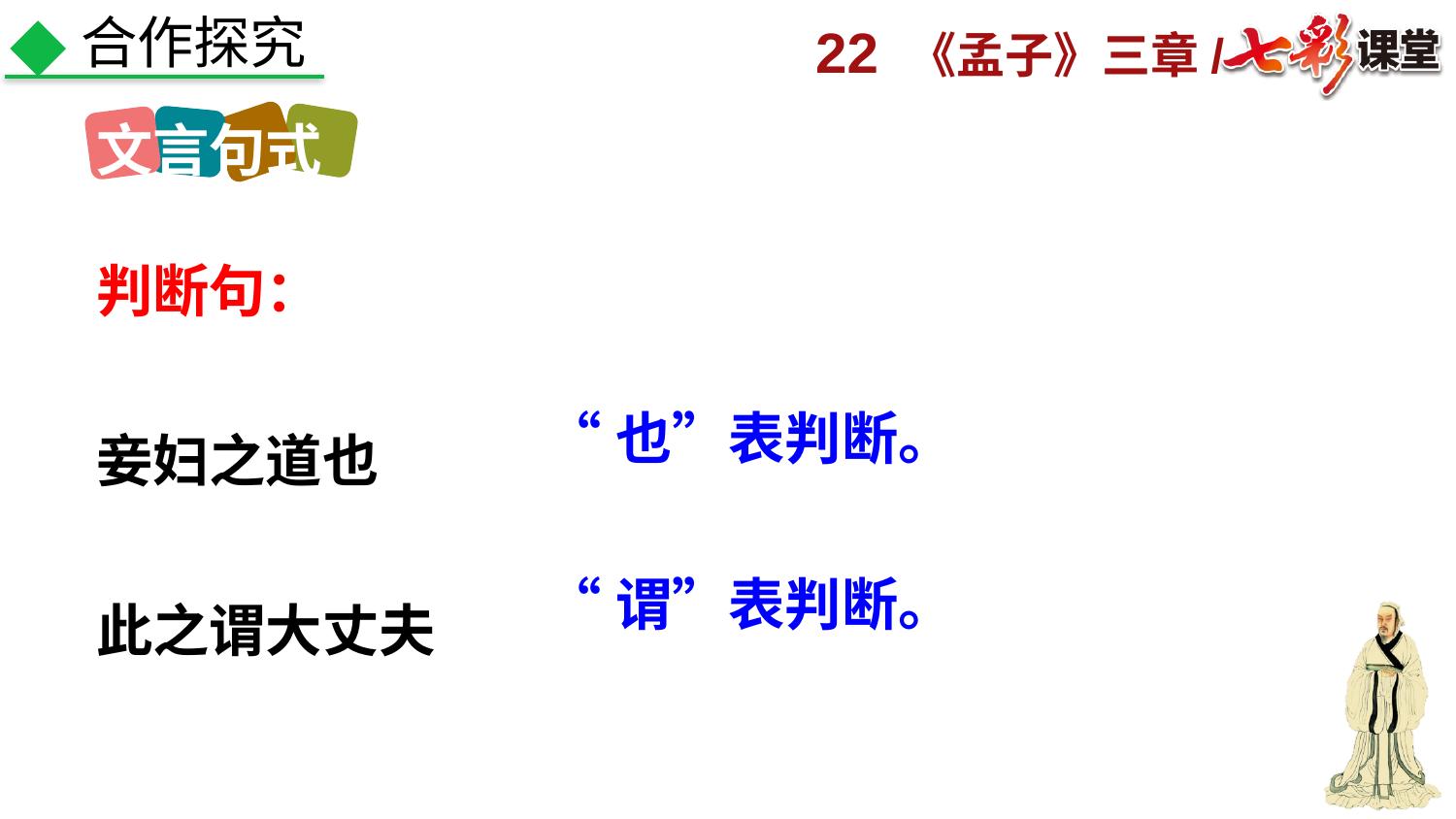

合作探究

文言句式

判断句：
妾妇之道也
此之谓大丈夫
“也”表判断。
“谓”表判断。